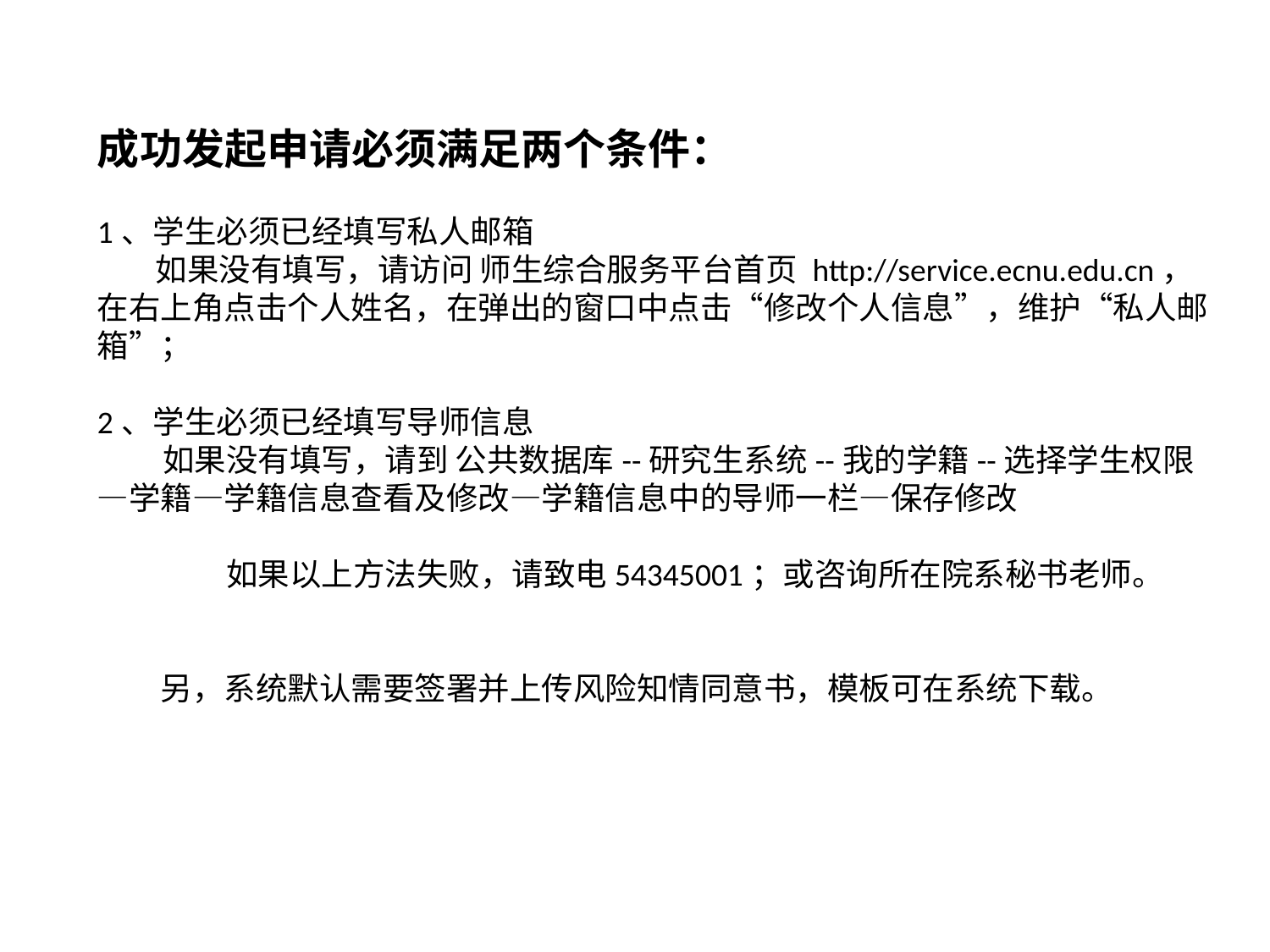

成功发起申请必须满足两个条件：

1、学生必须已经填写私人邮箱
       如果没有填写，请访问 师生综合服务平台首页 http://service.ecnu.edu.cn，在右上角点击个人姓名，在弹出的窗口中点击“修改个人信息”，维护“私人邮箱”；

2、学生必须已经填写导师信息
        如果没有填写，请到 公共数据库--研究生系统--我的学籍--选择学生权限—学籍—学籍信息查看及修改—学籍信息中的导师一栏—保存修改

        如果以上方法失败，请致电54345001；或咨询所在院系秘书老师。

另，系统默认需要签署并上传风险知情同意书，模板可在系统下载。